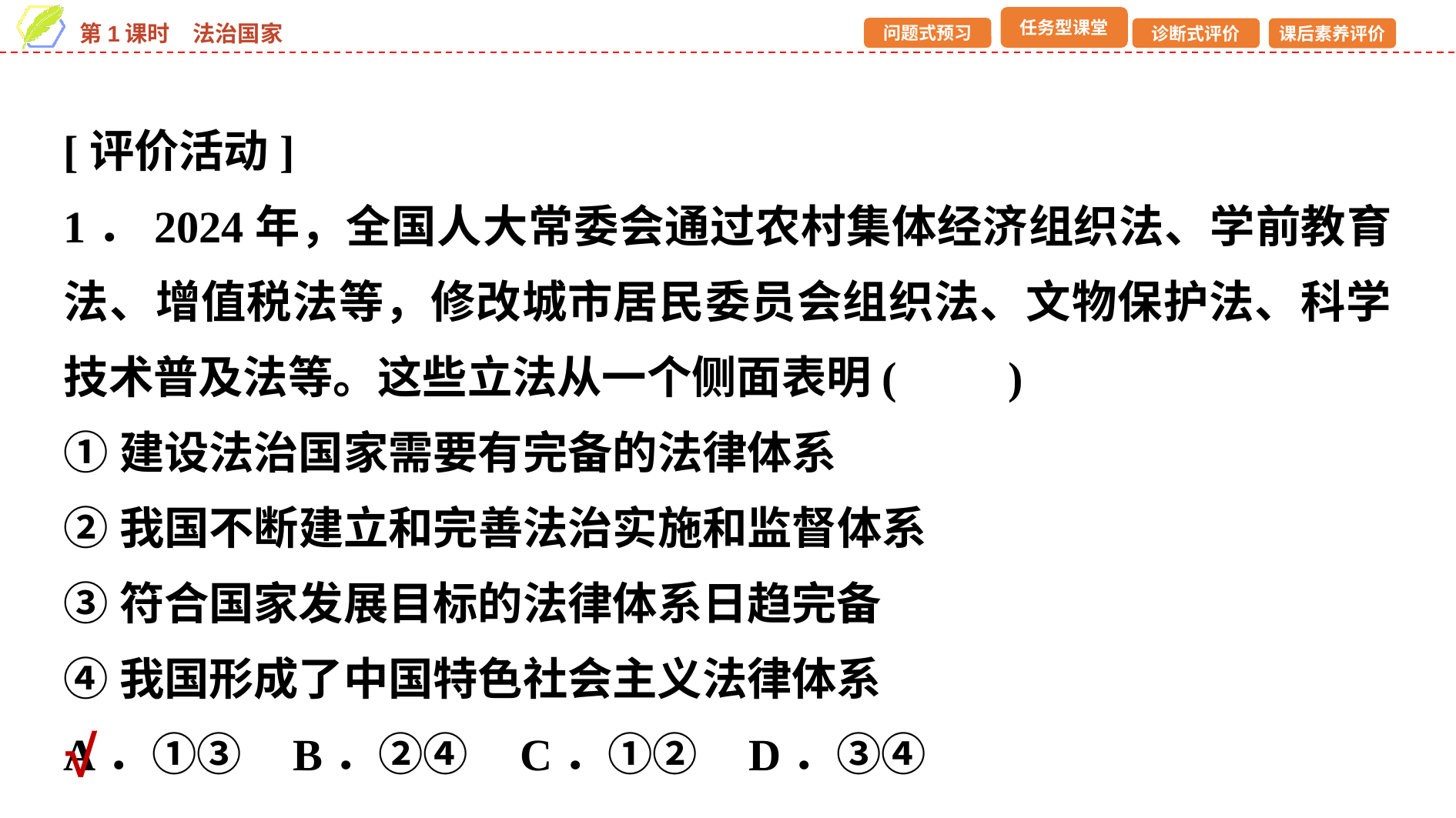

[评价活动]
1．2024年，全国人大常委会通过农村集体经济组织法、学前教育法、增值税法等，修改城市居民委员会组织法、文物保护法、科学技术普及法等。这些立法从一个侧面表明(　　)
①建设法治国家需要有完备的法律体系
②我国不断建立和完善法治实施和监督体系
③符合国家发展目标的法律体系日趋完备
④我国形成了中国特色社会主义法律体系
A．①③    B．②④    C．①②    D．③④
√